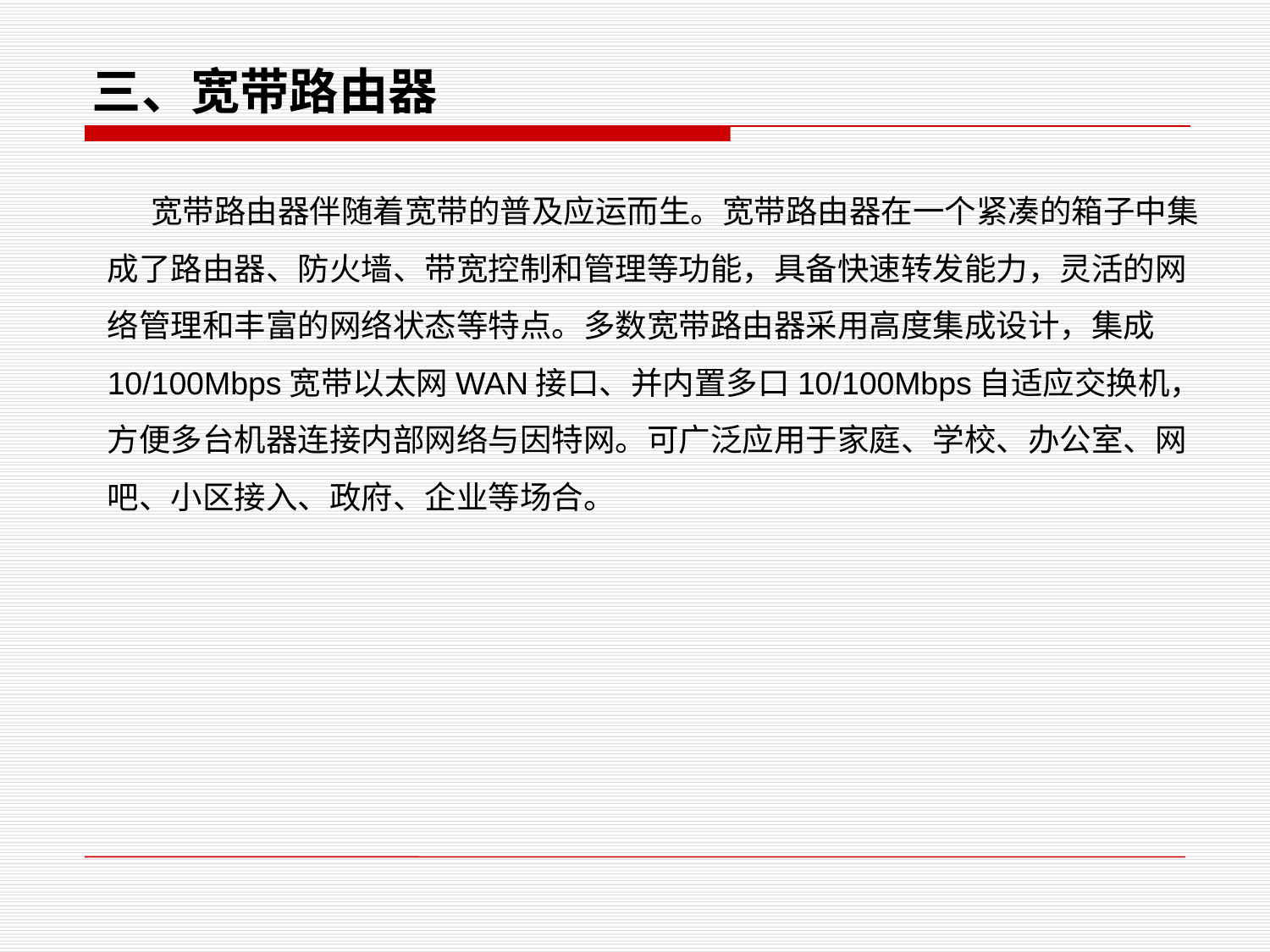

三、宽带路由器
     宽带路由器伴随着宽带的普及应运而生。宽带路由器在一个紧凑的箱子中集成了路由器、防火墙、带宽控制和管理等功能，具备快速转发能力，灵活的网络管理和丰富的网络状态等特点。多数宽带路由器采用高度集成设计，集成10/100Mbps宽带以太网WAN接口、并内置多口10/100Mbps自适应交换机，方便多台机器连接内部网络与因特网。可广泛应用于家庭、学校、办公室、网吧、小区接入、政府、企业等场合。
25